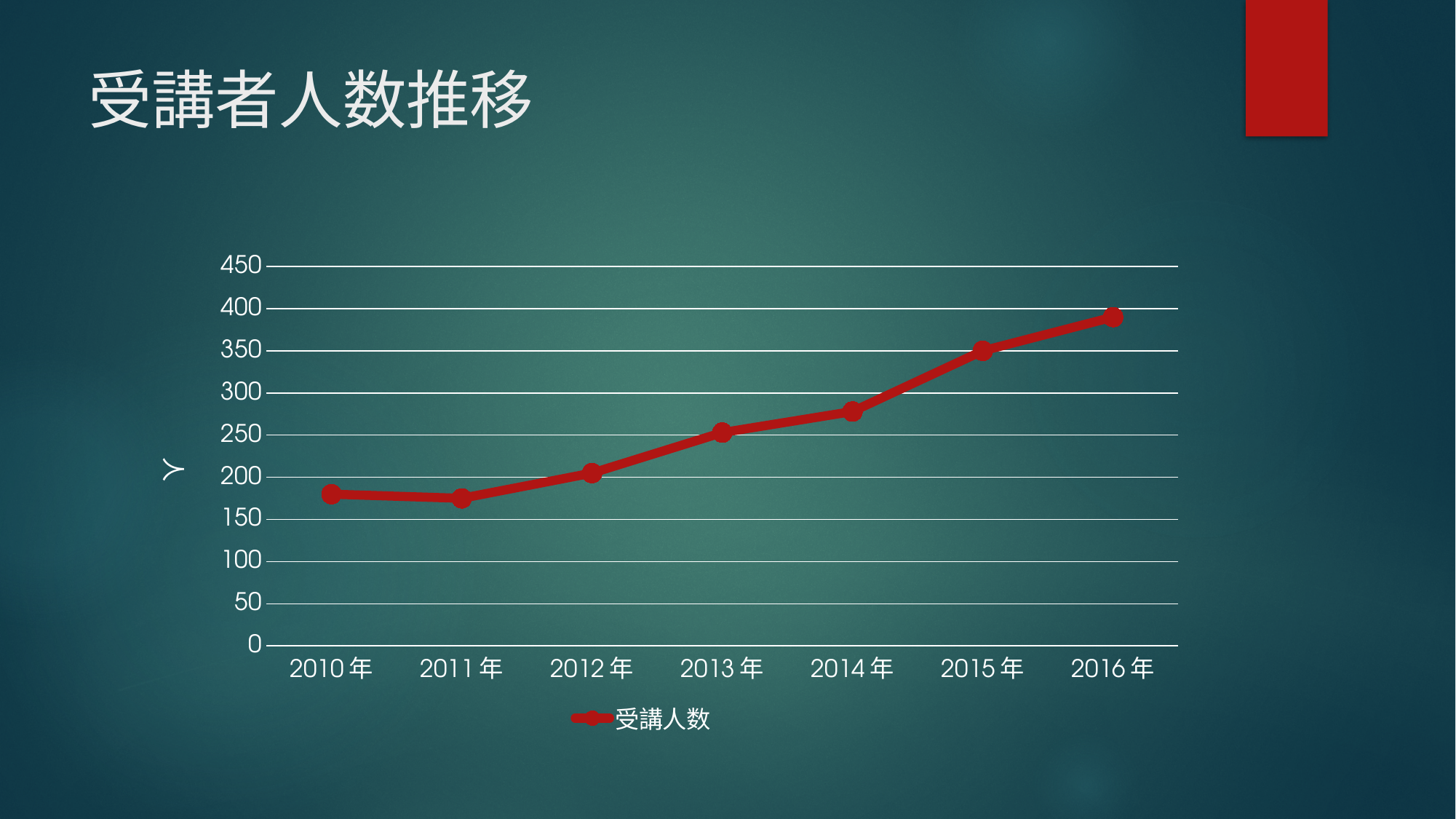

# 受講者人数推移

### Chart

| Category | 受講人数 |
|---|---|
| 2010年 | 180.0 |
| 2011年 | 175.0 |
| 2012年 | 205.0 |
| 2013年 | 253.0 |
| 2014年 | 278.0 |
| 2015年 | 350.0 |
| 2016年 | 390.0 |